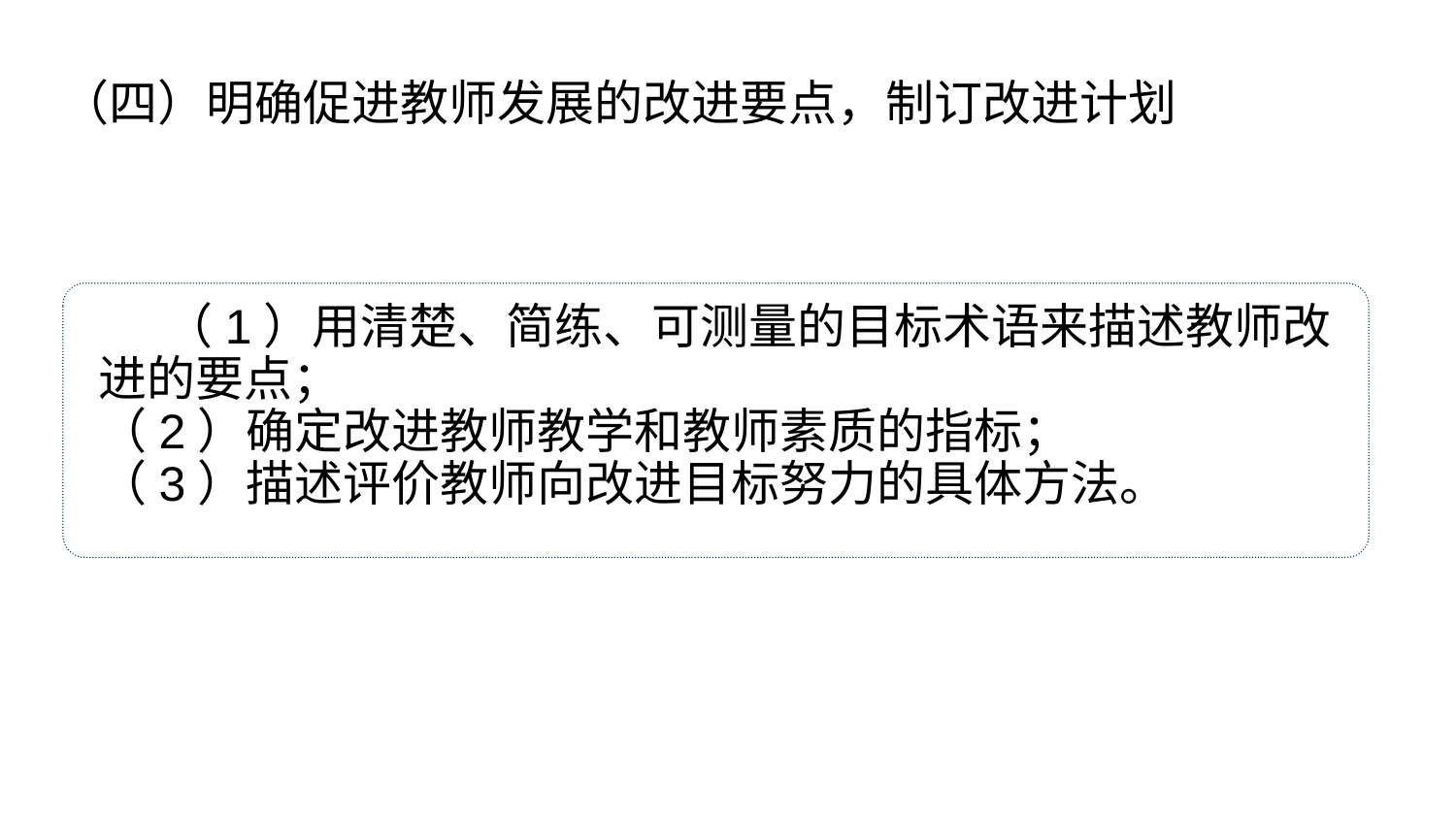

（四）明确促进教师发展的改进要点，制订改进计划

     （1）用清楚、简练、可测量的目标术语来描述教师改进的要点；
（2）确定改进教师教学和教师素质的指标；
（3）描述评价教师向改进目标努力的具体方法。